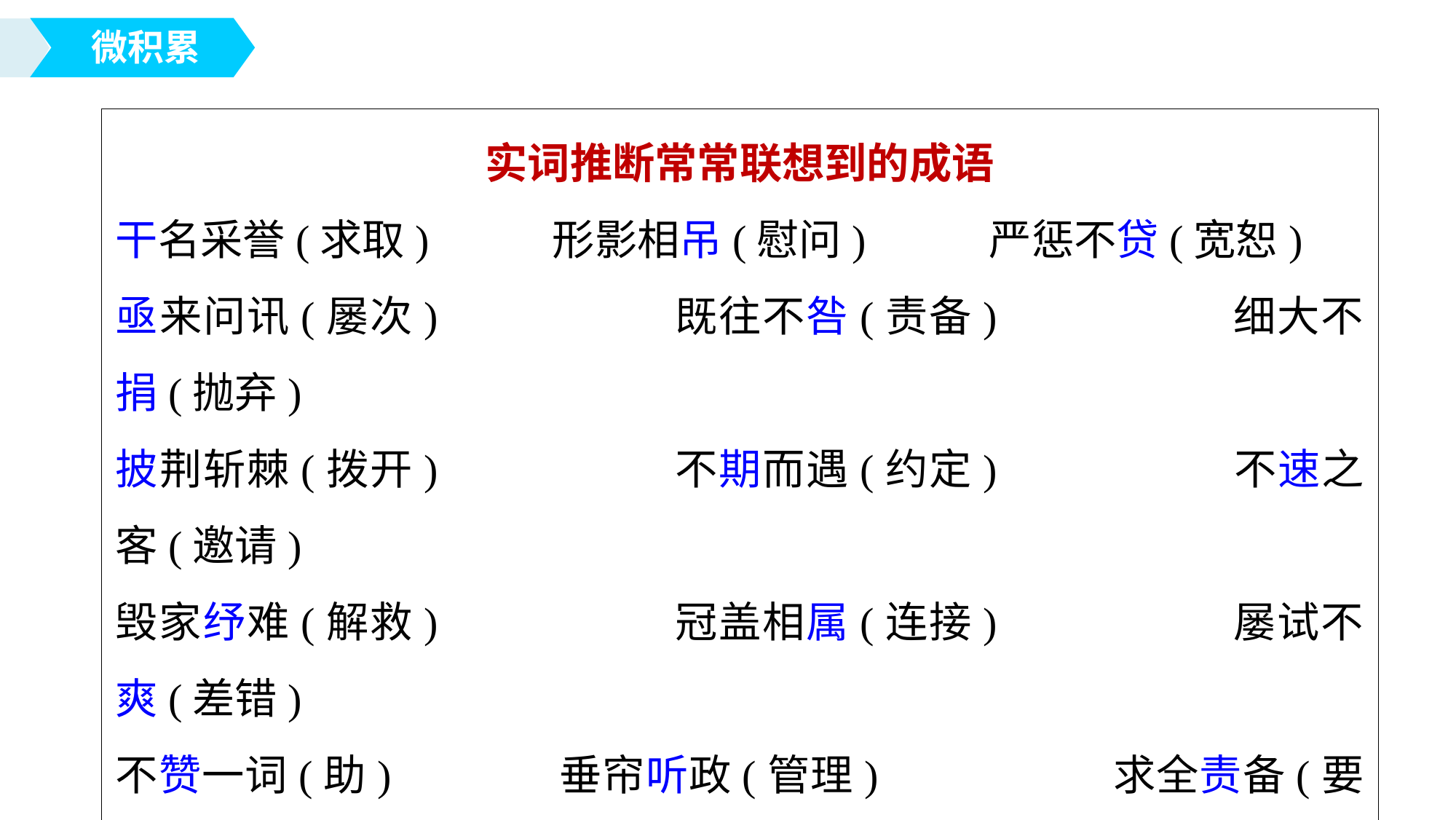

微积累

实词推断常常联想到的成语
干名采誉(求取)　 	形影相吊(慰问)　 	严惩不贷(宽恕)
亟来问讯(屡次)  		既往不咎(责备)  		细大不捐(抛弃)
披荆斩棘(拨开)  		不期而遇(约定)  		不速之客(邀请)
毁家纾难(解救)  		冠盖相属(连接)  		屡试不爽(差错)
不赞一词(助)  		垂帘听政(管理)  		求全责备(要求)
口诛笔伐(讨伐)